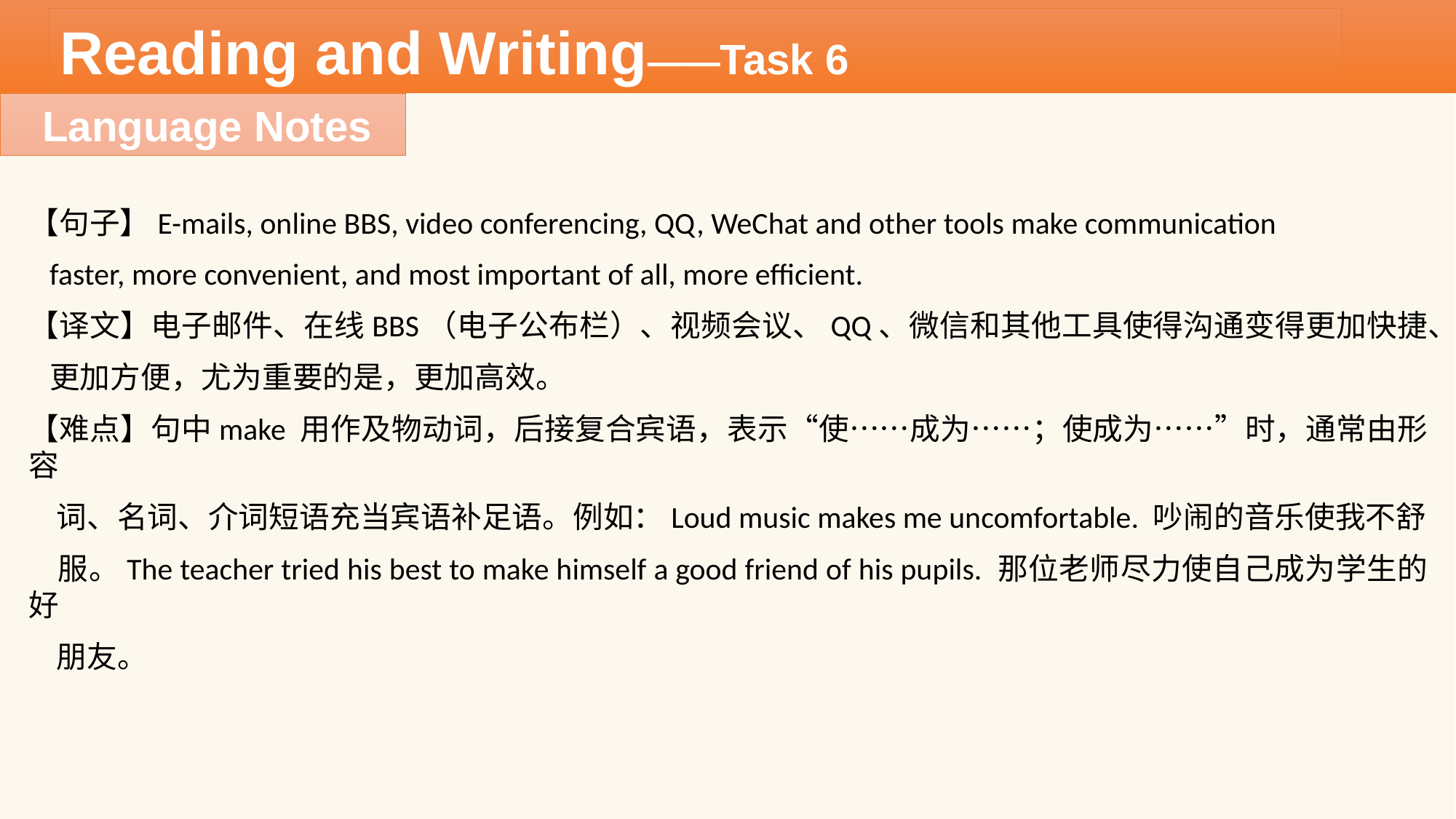

Reading and Writing——Task 6
Language Notes
【句子】E-mails, online BBS, video conferencing, QQ, WeChat and other tools make communication
   faster, more convenient, and most important of all, more efficient.
【译文】电子邮件、在线BBS（电子公布栏）、视频会议、QQ、微信和其他工具使得沟通变得更加快捷、
  更加方便，尤为重要的是，更加高效。
【难点】句中make 用作及物动词，后接复合宾语，表示“使……成为……；使成为……”时，通常由形容
   词、名词、介词短语充当宾语补足语。例如：Loud music makes me uncomfortable. 吵闹的音乐使我不舒
   服。The teacher tried his best to make himself a good friend of his pupils. 那位老师尽力使自己成为学生的好
   朋友。